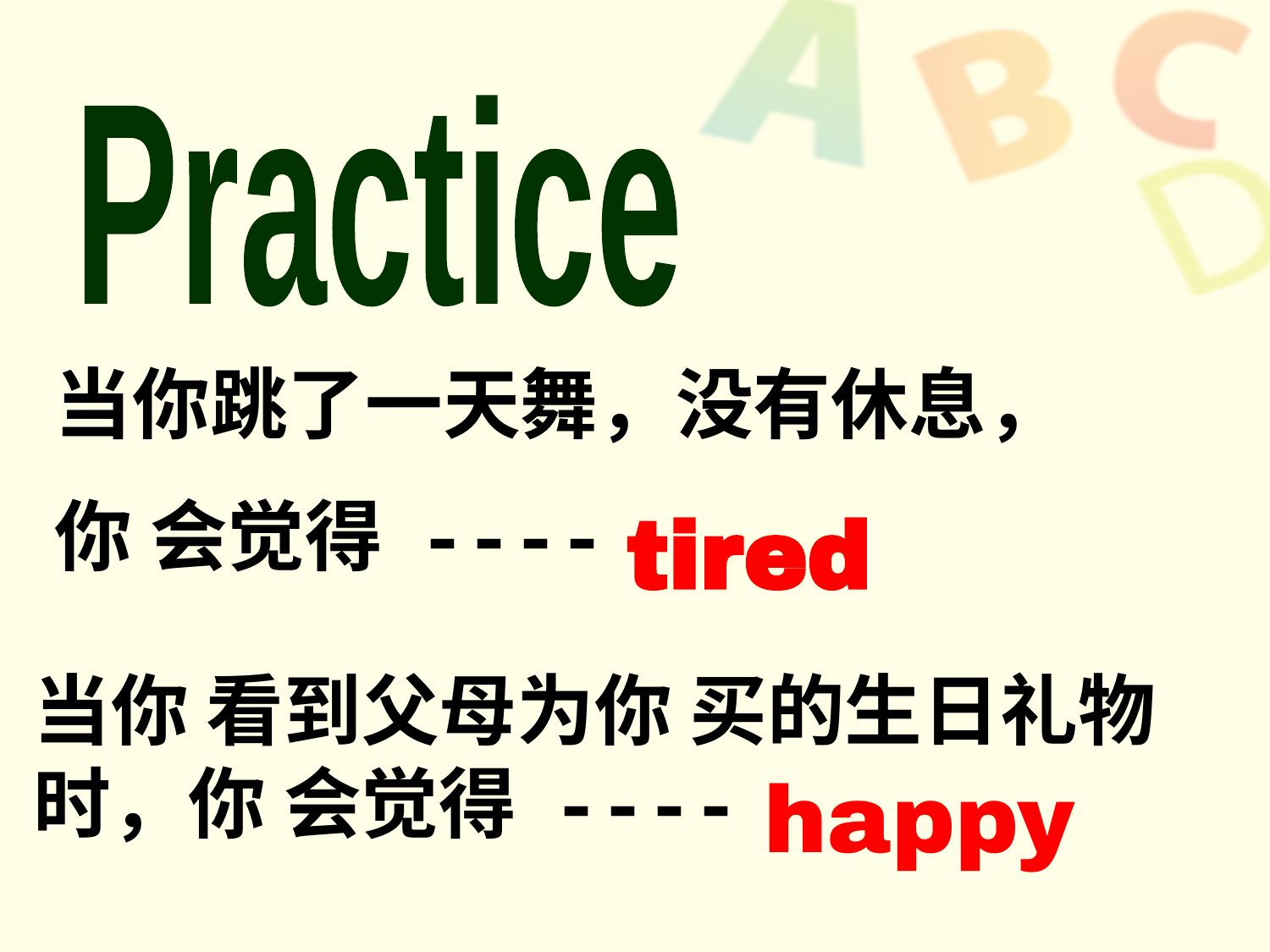

Practice
当你跳了一天舞，没有休息，
你 会觉得 ----
tired
当你 看到父母为你 买的生日礼物时，你 会觉得 ----
happy